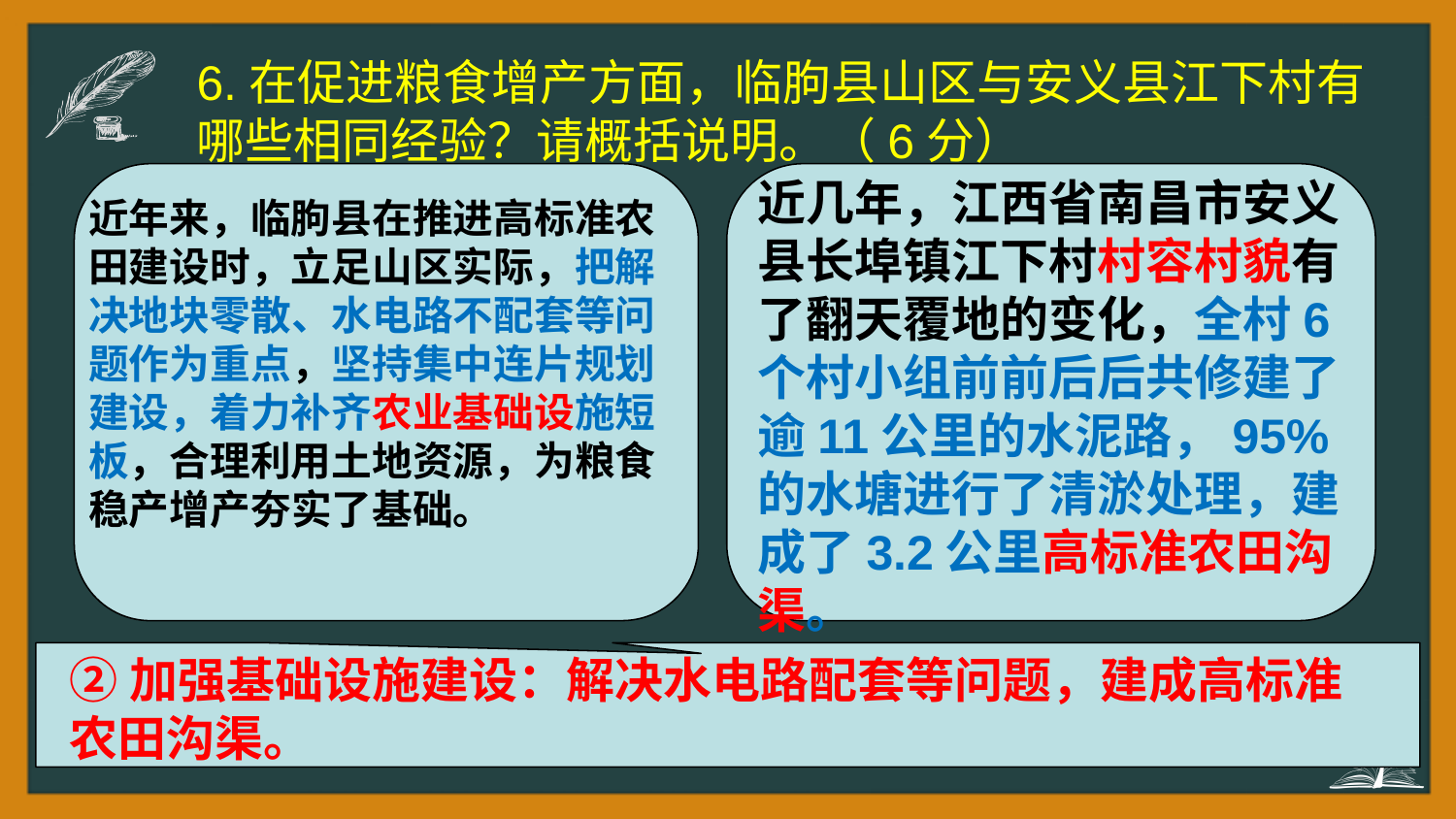

# 6.在促进粮食增产方面，临朐县山区与安义县江下村有哪些相同经验？请概括说明。（6分）

近几年，江西省南昌市安义县长埠镇江下村村容村貌有了翻天覆地的变化，全村6个村小组前前后后共修建了逾11公里的水泥路，95%的水塘进行了清淤处理，建成了3.2公里高标准农田沟渠。
近年来，临朐县在推进高标准农田建设时，立足山区实际，把解决地块零散、水电路不配套等问题作为重点，坚持集中连片规划建设，着力补齐农业基础设施短板，合理利用土地资源，为粮食稳产增产夯实了基础。

②加强基础设施建设：解决水电路配套等问题，建成高标准农田沟渠。